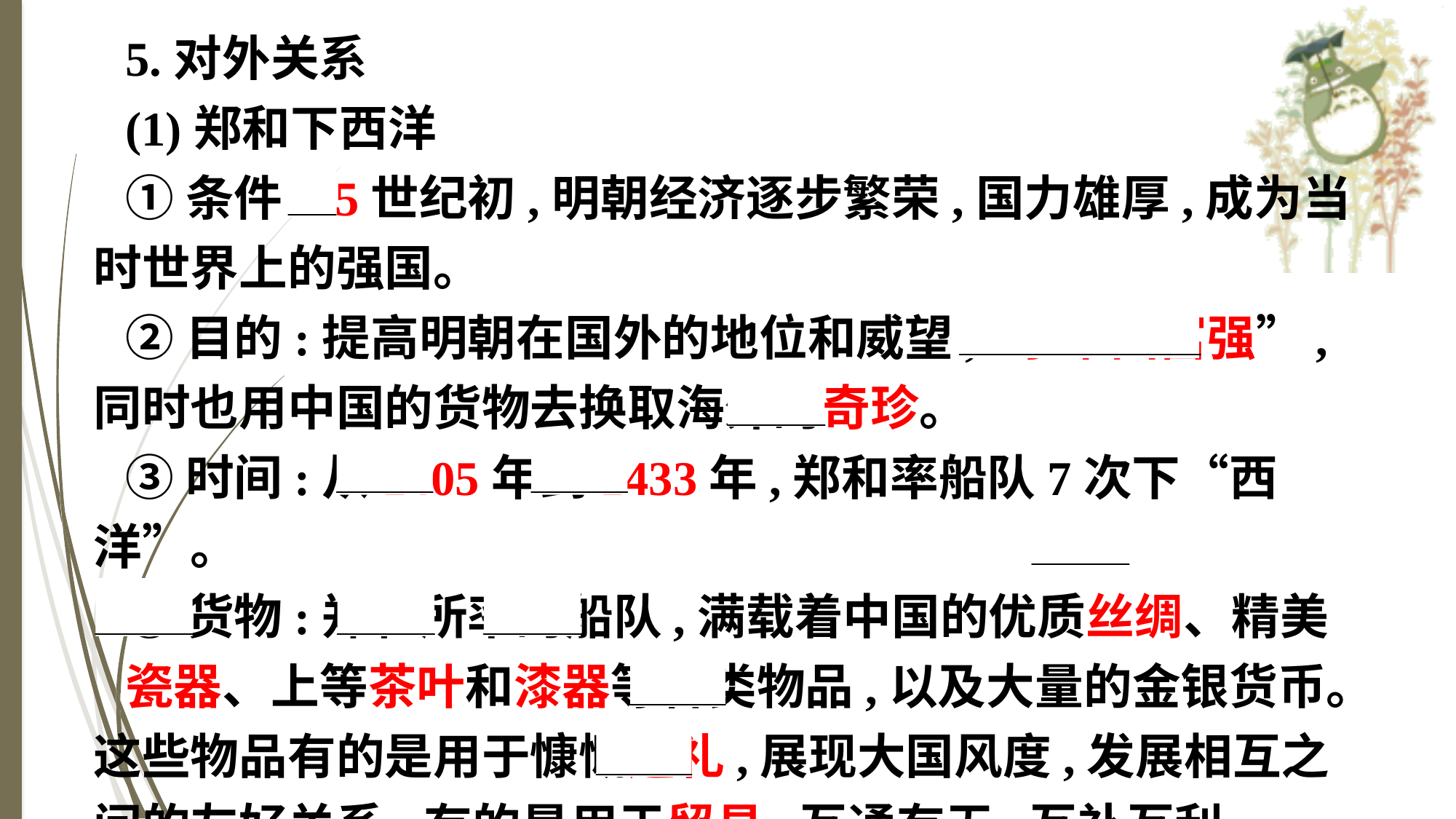

5.对外关系
(1)郑和下西洋
①条件:15世纪初,明朝经济逐步繁荣,国力雄厚,成为当时世界上的强国。
②目的:提高明朝在国外的地位和威望,“示中国富强”,同时也用中国的货物去换取海外的奇珍。
③时间:从1405年到1433年,郑和率船队7次下“西洋”。
④货物:郑和所率的船队,满载着中国的优质丝绸、精美
瓷器、上等茶叶和漆器等各类物品,以及大量的金银货币。这些物品有的是用于慷慨送礼,展现大国风度,发展相互之间的友好关系;有的是用于贸易,互通有无,互补互利。